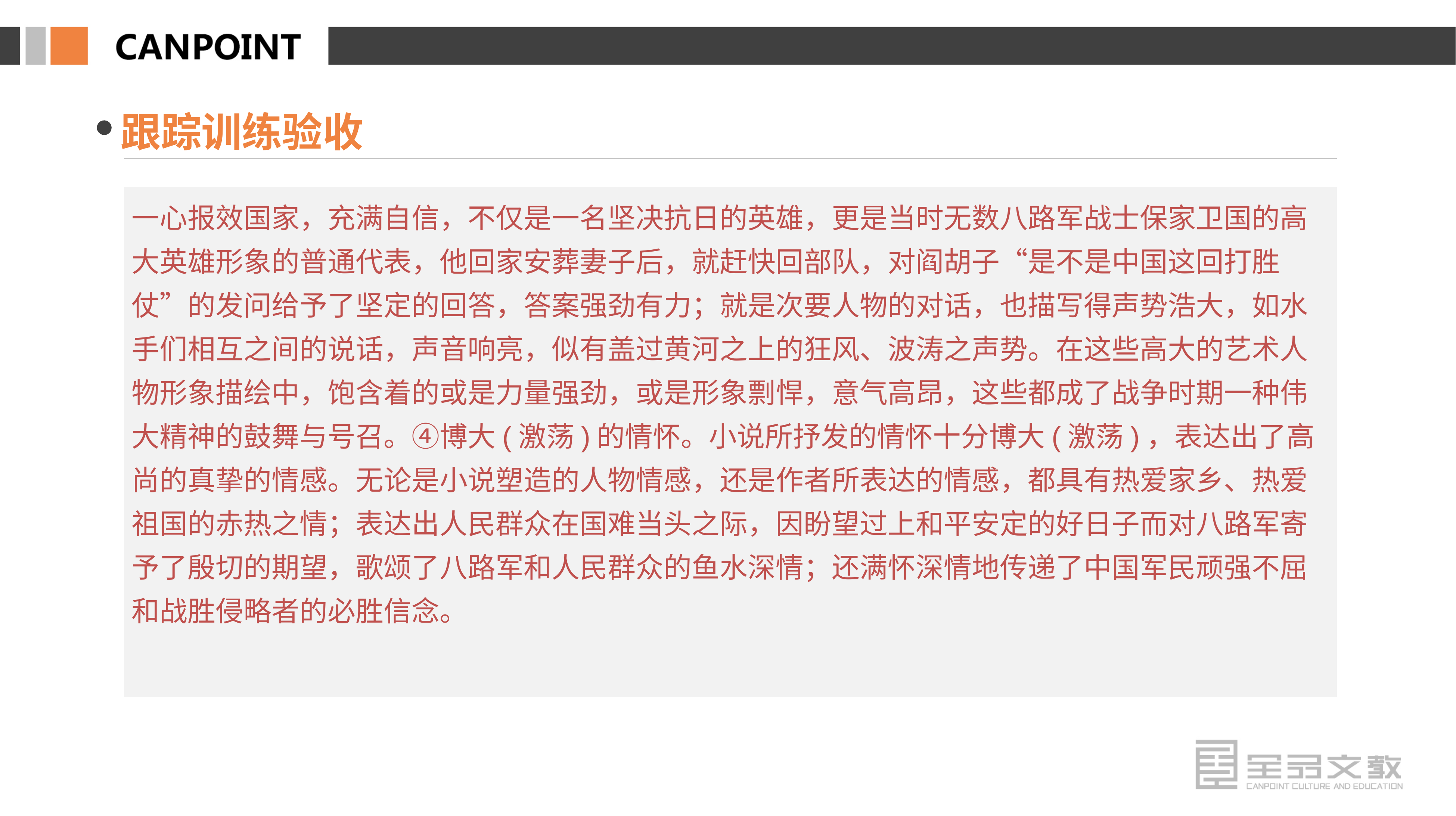

跟踪训练验收

一心报效国家，充满自信，不仅是一名坚决抗日的英雄，更是当时无数八路军战士保家卫国的高大英雄形象的普通代表，他回家安葬妻子后，就赶快回部队，对阎胡子“是不是中国这回打胜仗”的发问给予了坚定的回答，答案强劲有力；就是次要人物的对话，也描写得声势浩大，如水手们相互之间的说话，声音响亮，似有盖过黄河之上的狂风、波涛之声势。在这些高大的艺术人物形象描绘中，饱含着的或是力量强劲，或是形象剽悍，意气高昂，这些都成了战争时期一种伟大精神的鼓舞与号召。④博大(激荡)的情怀。小说所抒发的情怀十分博大(激荡)，表达出了高尚的真挚的情感。无论是小说塑造的人物情感，还是作者所表达的情感，都具有热爱家乡、热爱祖国的赤热之情；表达出人民群众在国难当头之际，因盼望过上和平安定的好日子而对八路军寄予了殷切的期望，歌颂了八路军和人民群众的鱼水深情；还满怀深情地传递了中国军民顽强不屈和战胜侵略者的必胜信念。